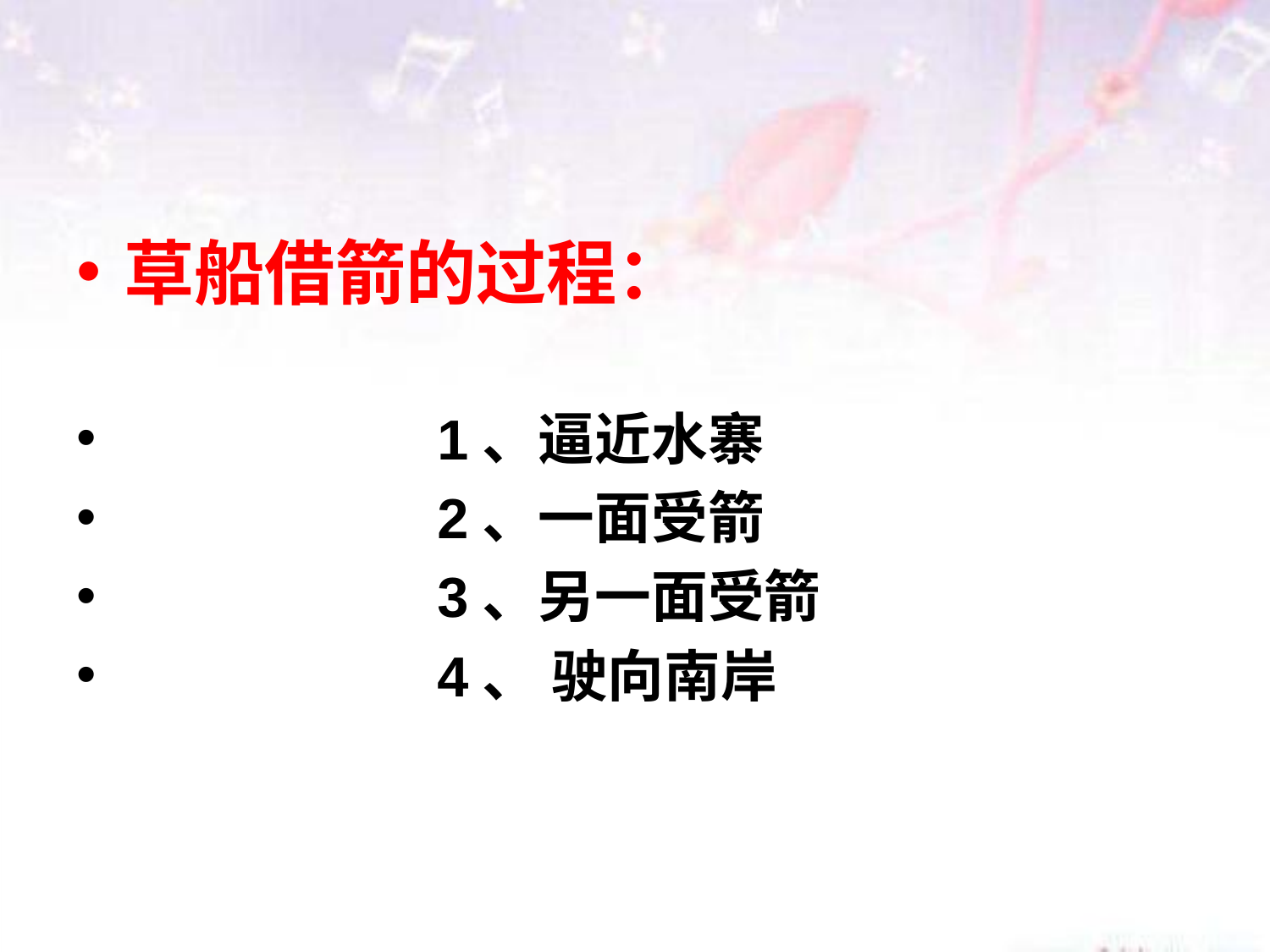

#
草船借箭的过程：

                    1、逼近水寨
                    2、一面受箭
                    3、另一面受箭
                    4、 驶向南岸